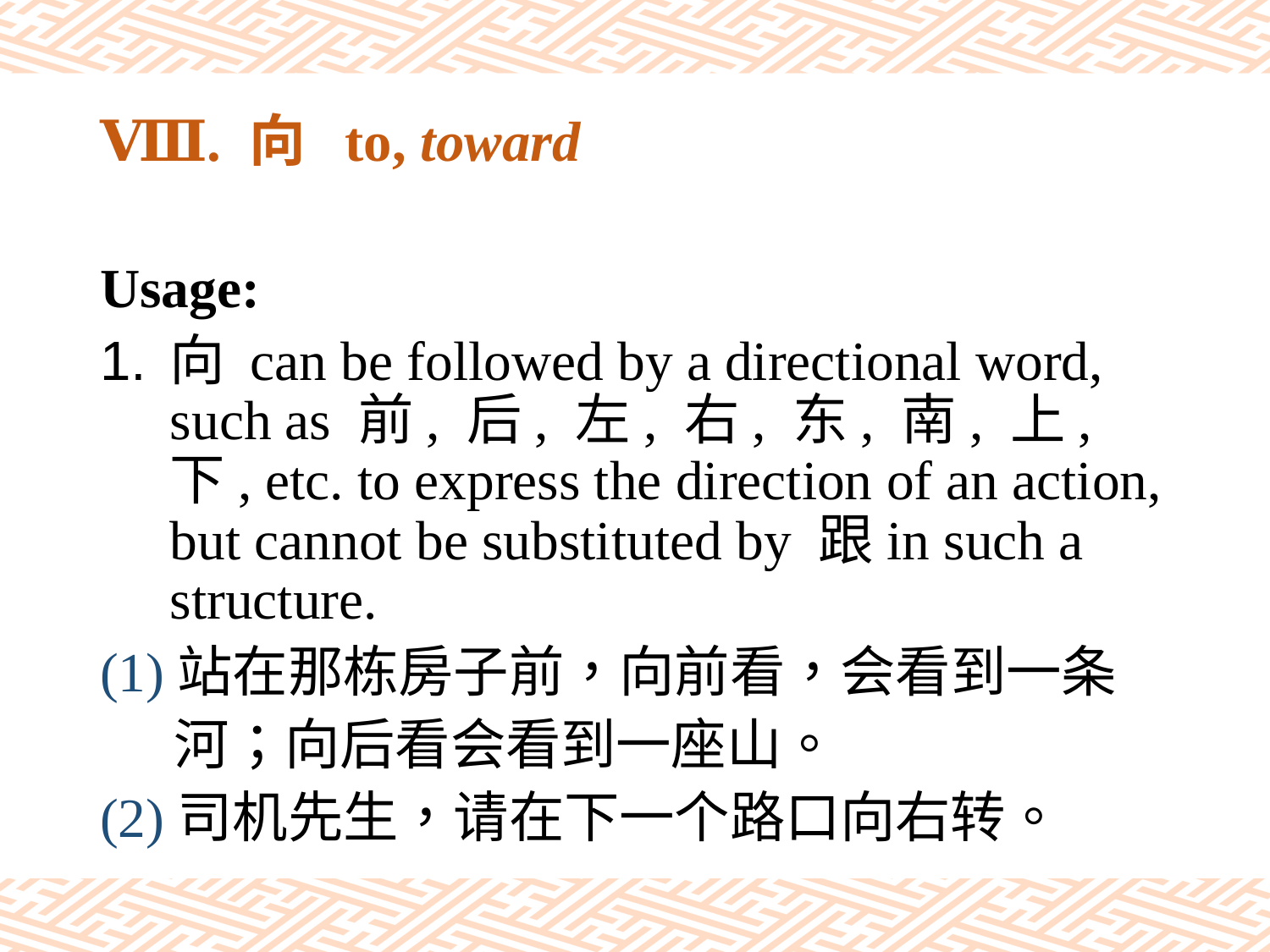

# Ⅷ. 向  to, toward
Usage:
向 can be followed by a directional word, such as 前, 后, 左, 右, 东, 南, 上, 下, etc. to express the direction of an action, but cannot be substituted by 跟in such a structure.
(1)站在那栋房子前，向前看，会看到一条
     河；向后看会看到一座山。
(2)司机先生，请在下一个路口向右转。